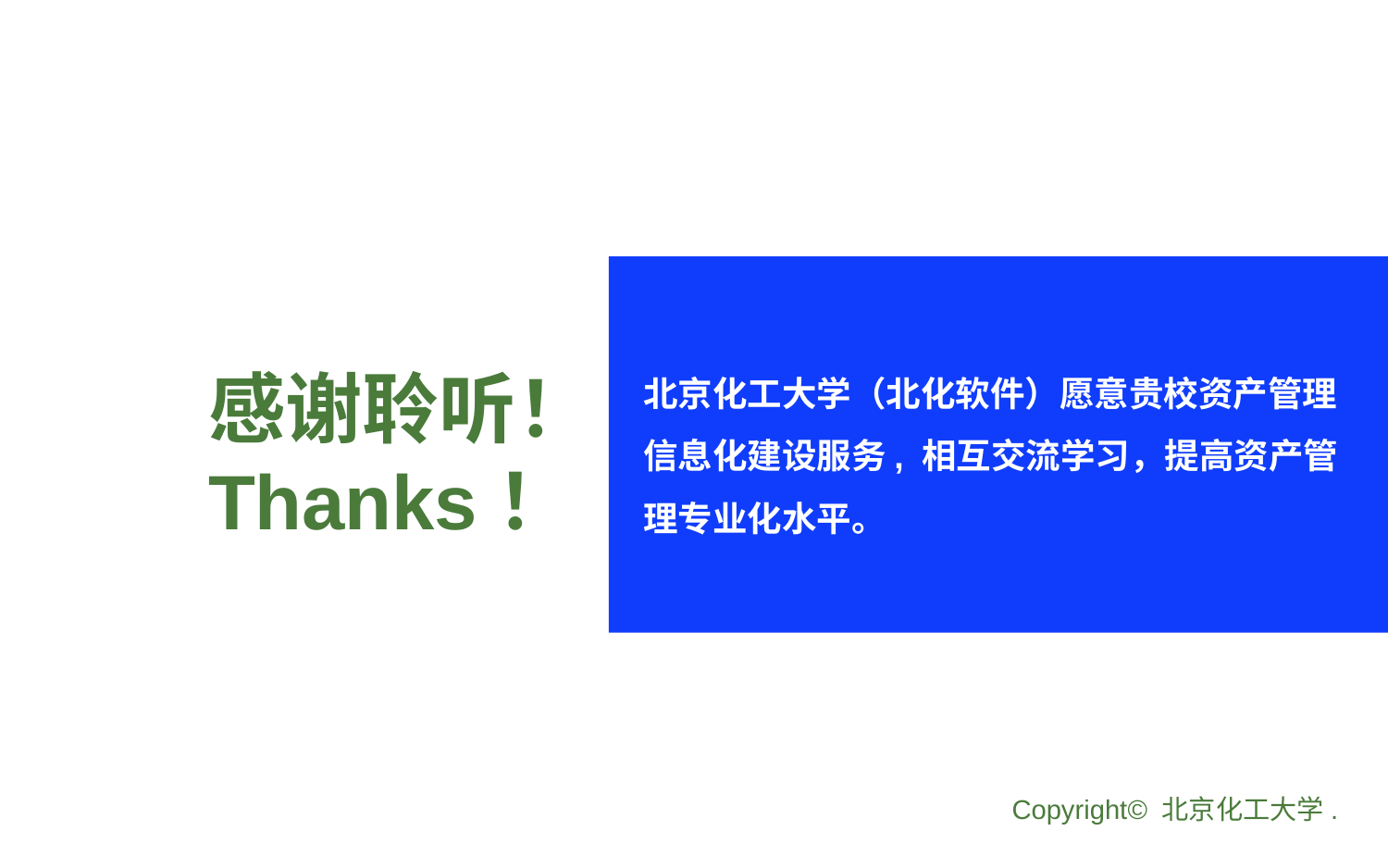

# 感谢聆听！ Thanks！
北京化工大学（北化软件）愿意贵校资产管理信息化建设服务, 相互交流学习，提高资产管理专业化水平。

Copyright© 北京化工大学.